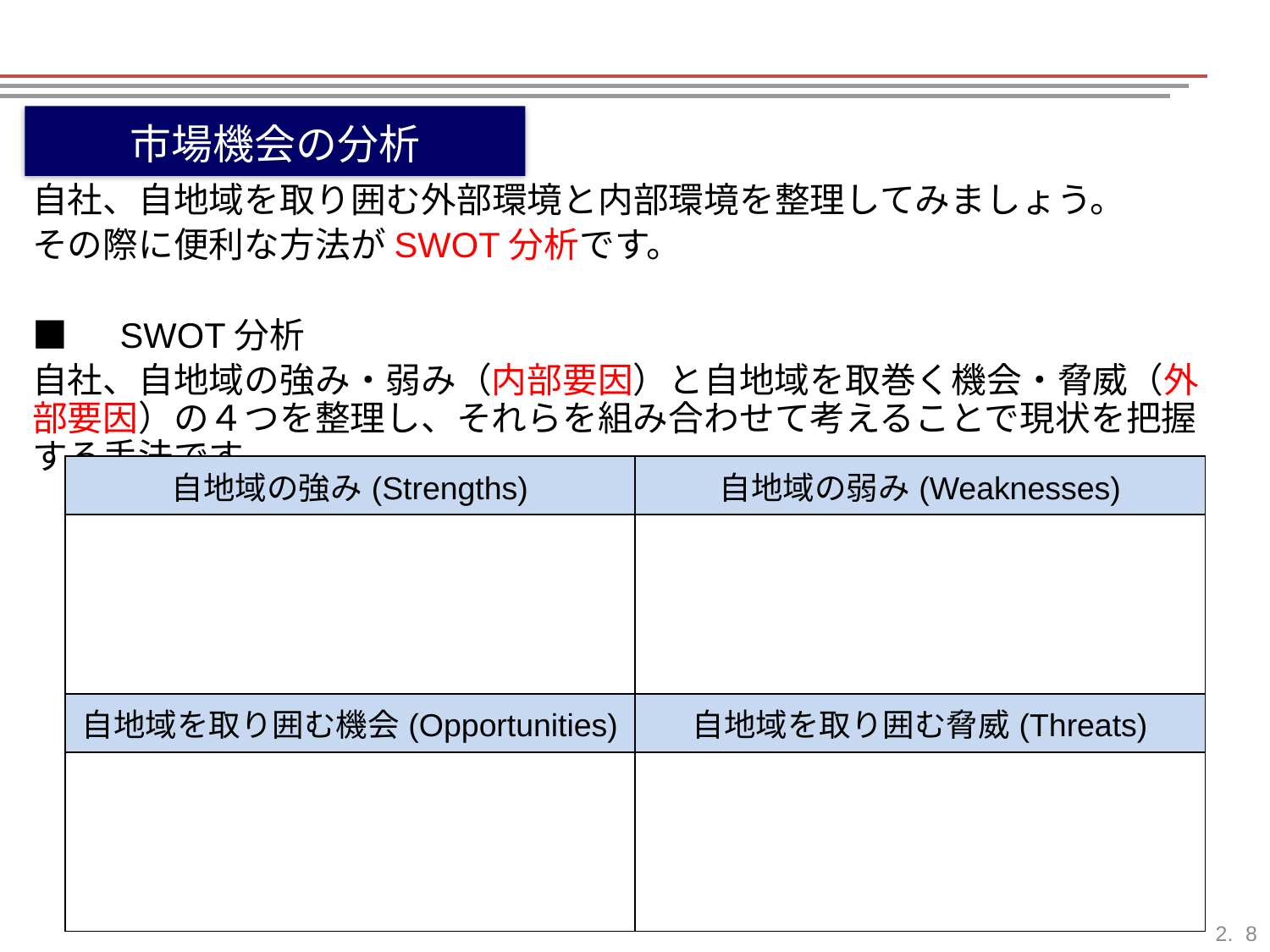

市場機会の分析
自社、自地域を取り囲む外部環境と内部環境を整理してみましょう。
その際に便利な方法がSWOT分析です。

■　SWOT分析
自社、自地域の強み・弱み（内部要因）と自地域を取巻く機会・脅威（外部要因）の４つを整理し、それらを組み合わせて考えることで現状を把握する手法です。
| 自地域の強み(Strengths) | 自地域の弱み(Weaknesses) |
| --- | --- |
|  |  |
| 自地域を取り囲む機会(Opportunities) | 自地域を取り囲む脅威(Threats) |
|  |  |
8